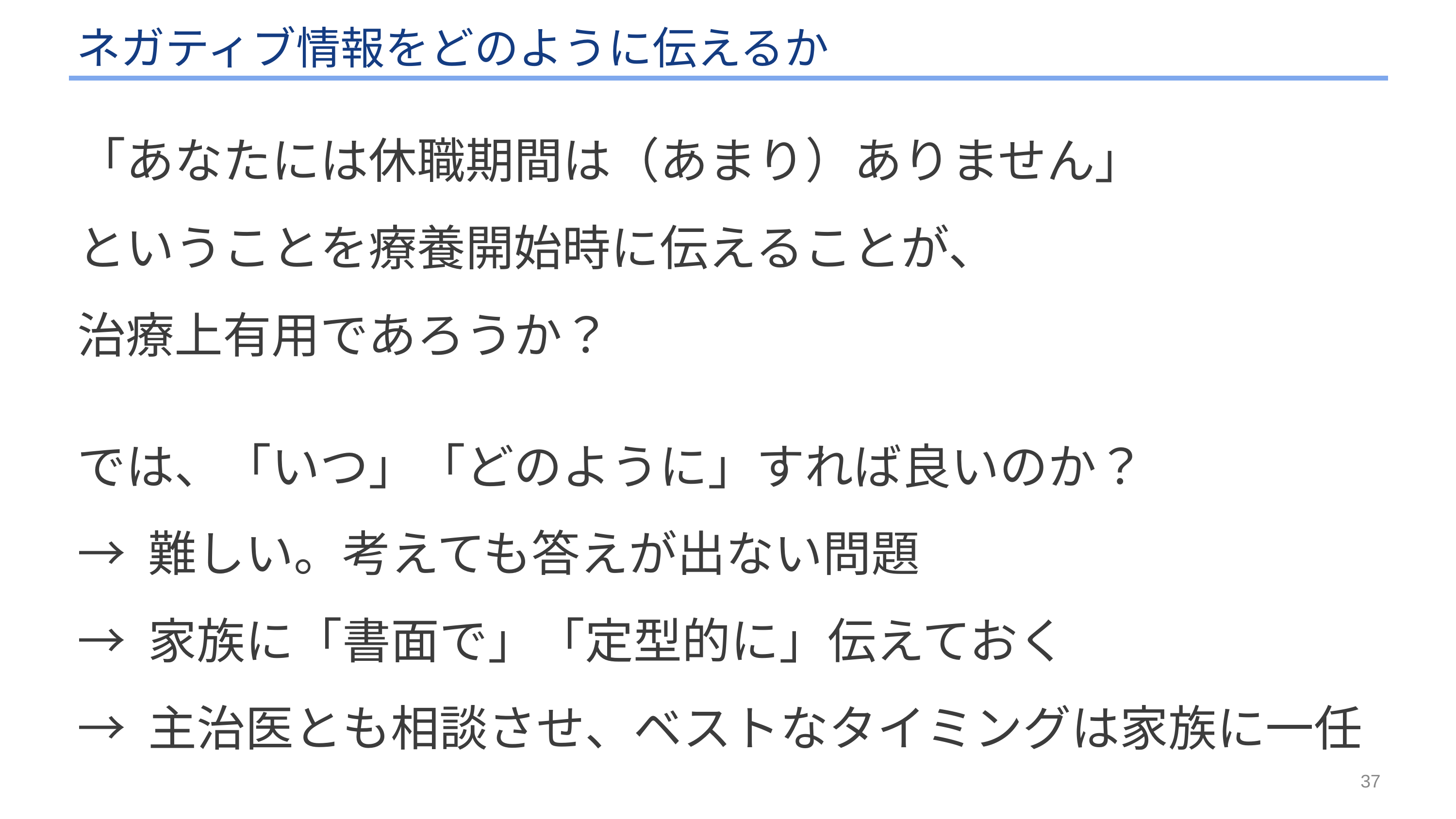

# ネガティブ情報をどのように伝えるか
「あなたには休職期間は（あまり）ありません」
ということを療養開始時に伝えることが、
治療上有用であろうか？

では、「いつ」「どのように」すれば良いのか？
→ 難しい。考えても答えが出ない問題
→ 家族に「書面で」「定型的に」伝えておく
→ 主治医とも相談させ、ベストなタイミングは家族に一任
37